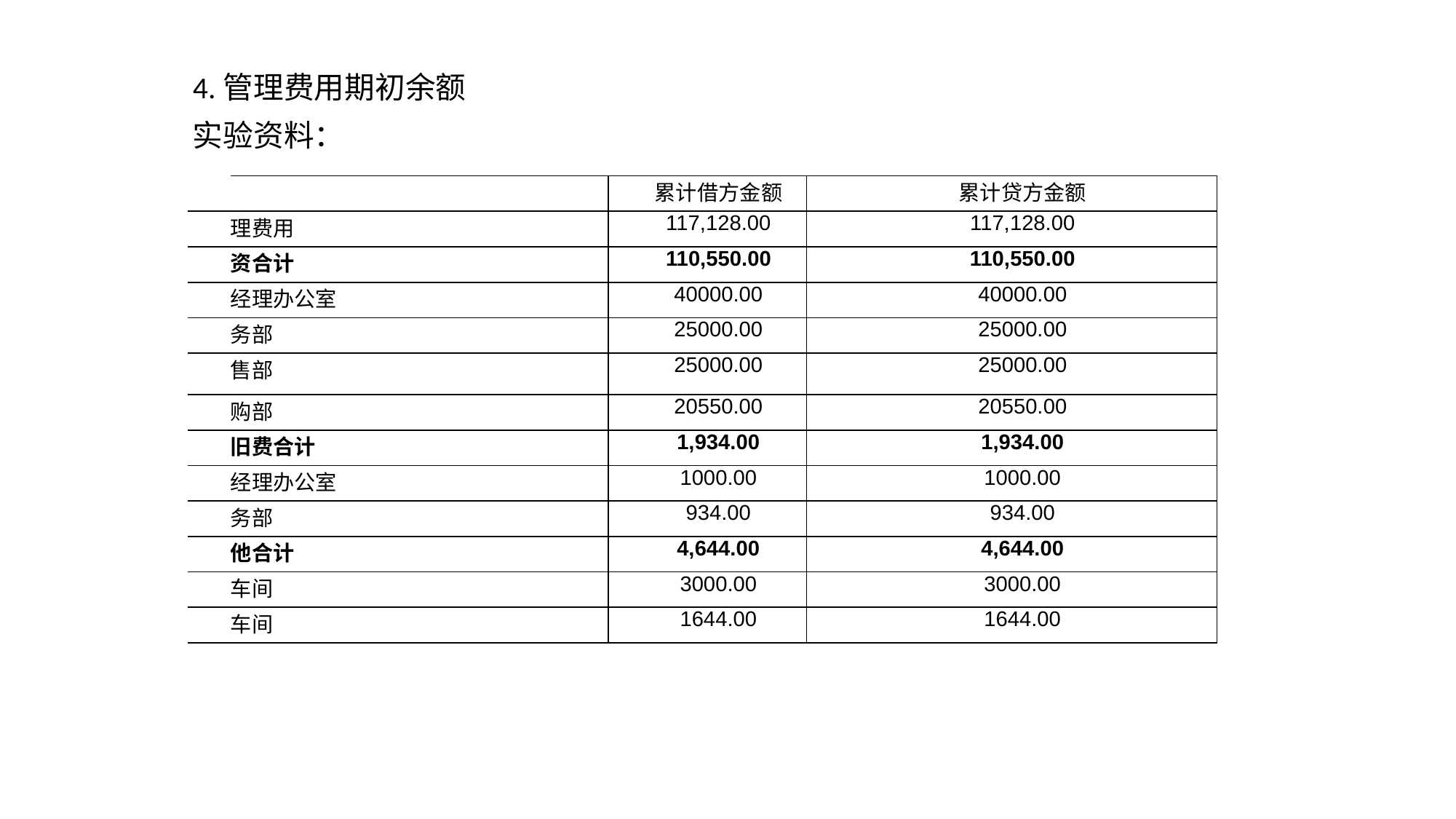

4.管理费用期初余额
实验资料：
|  | 累计借方金额 | 累计贷方金额 |
| --- | --- | --- |
| 管理费用 | 117,128.00 | 117,128.00 |
| 薪资合计 | 110,550.00 | 110,550.00 |
| 总经理办公室 | 40000.00 | 40000.00 |
| 财务部 | 25000.00 | 25000.00 |
| 销售部 | 25000.00 | 25000.00 |
| 采购部 | 20550.00 | 20550.00 |
| 折旧费合计 | 1,934.00 | 1,934.00 |
| 总经理办公室 | 1000.00 | 1000.00 |
| 财务部 | 934.00 | 934.00 |
| 其他合计 | 4,644.00 | 4,644.00 |
| 一车间 | 3000.00 | 3000.00 |
| 二车间 | 1644.00 | 1644.00 |